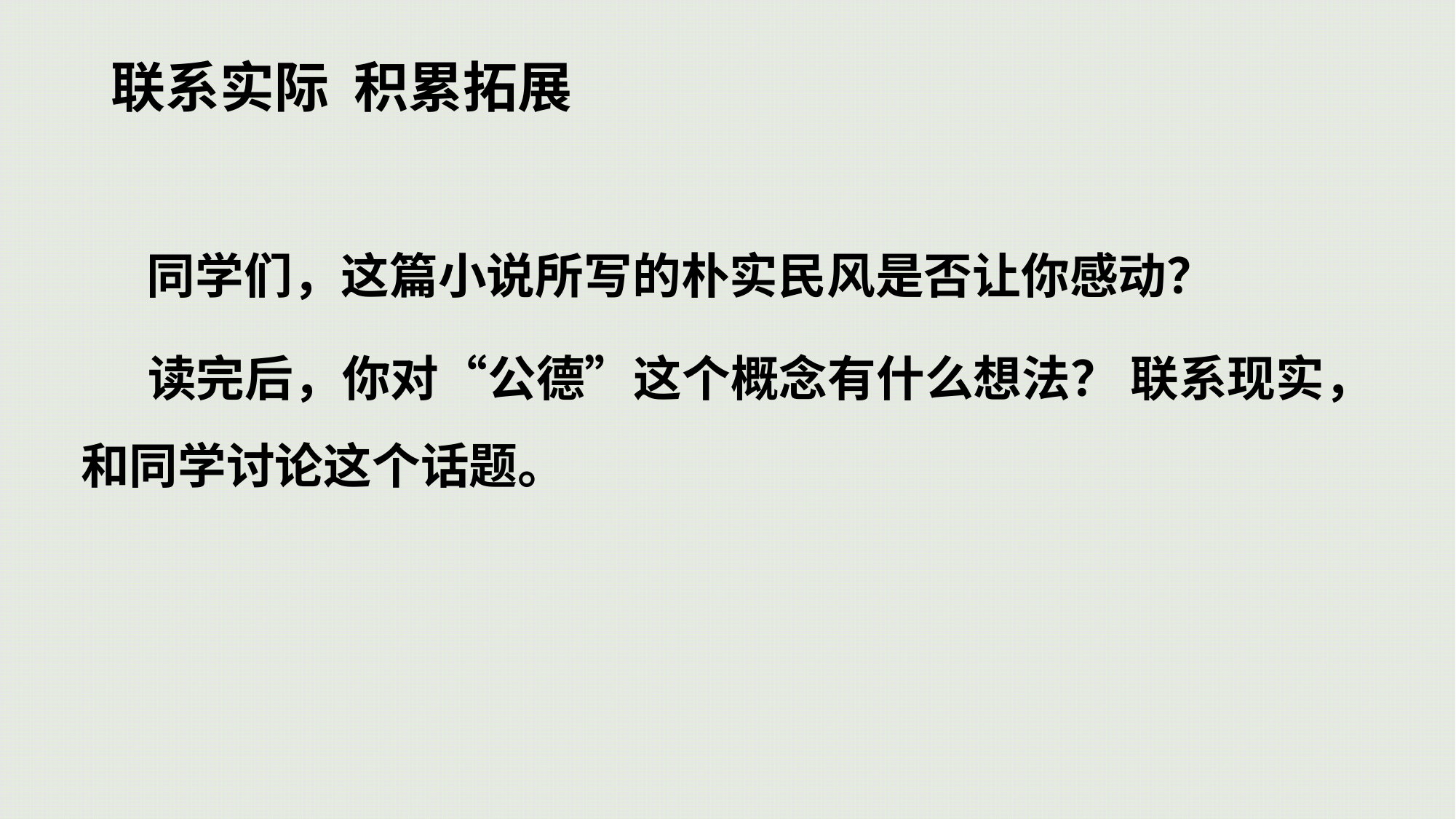

# 联系实际  积累拓展

     同学们，这篇小说所写的朴实民风是否让你感动？
     读完后，你对“公德”这个概念有什么想法？ 联系现实，和同学讨论这个话题。